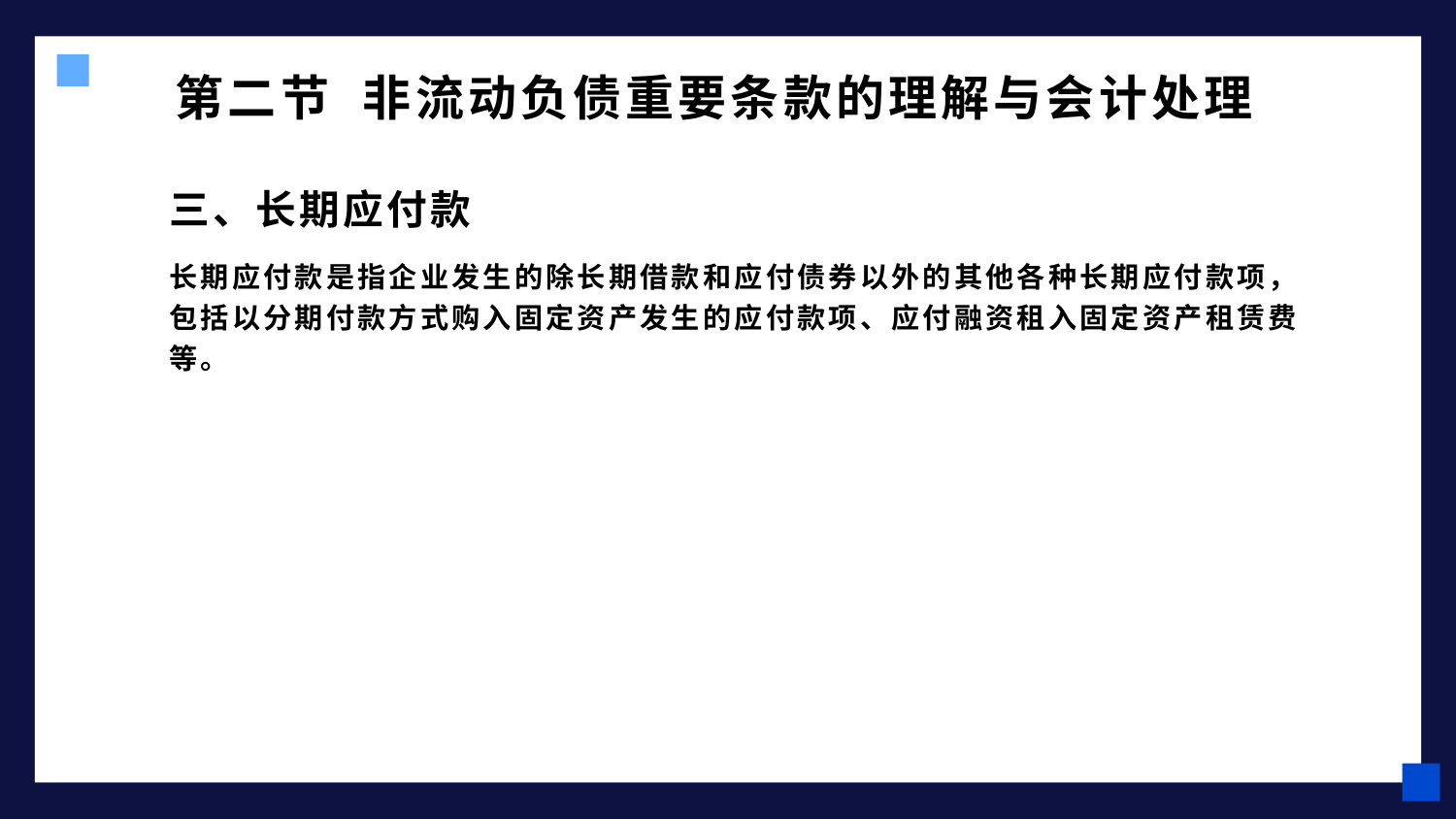

# 第二节  非流动负债重要条款的理解与会计处理
三、长期应付款
长期应付款是指企业发生的除长期借款和应付债券以外的其他各种长期应付款项，包括以分期付款方式购入固定资产发生的应付款项、应付融资租入固定资产租赁费等。